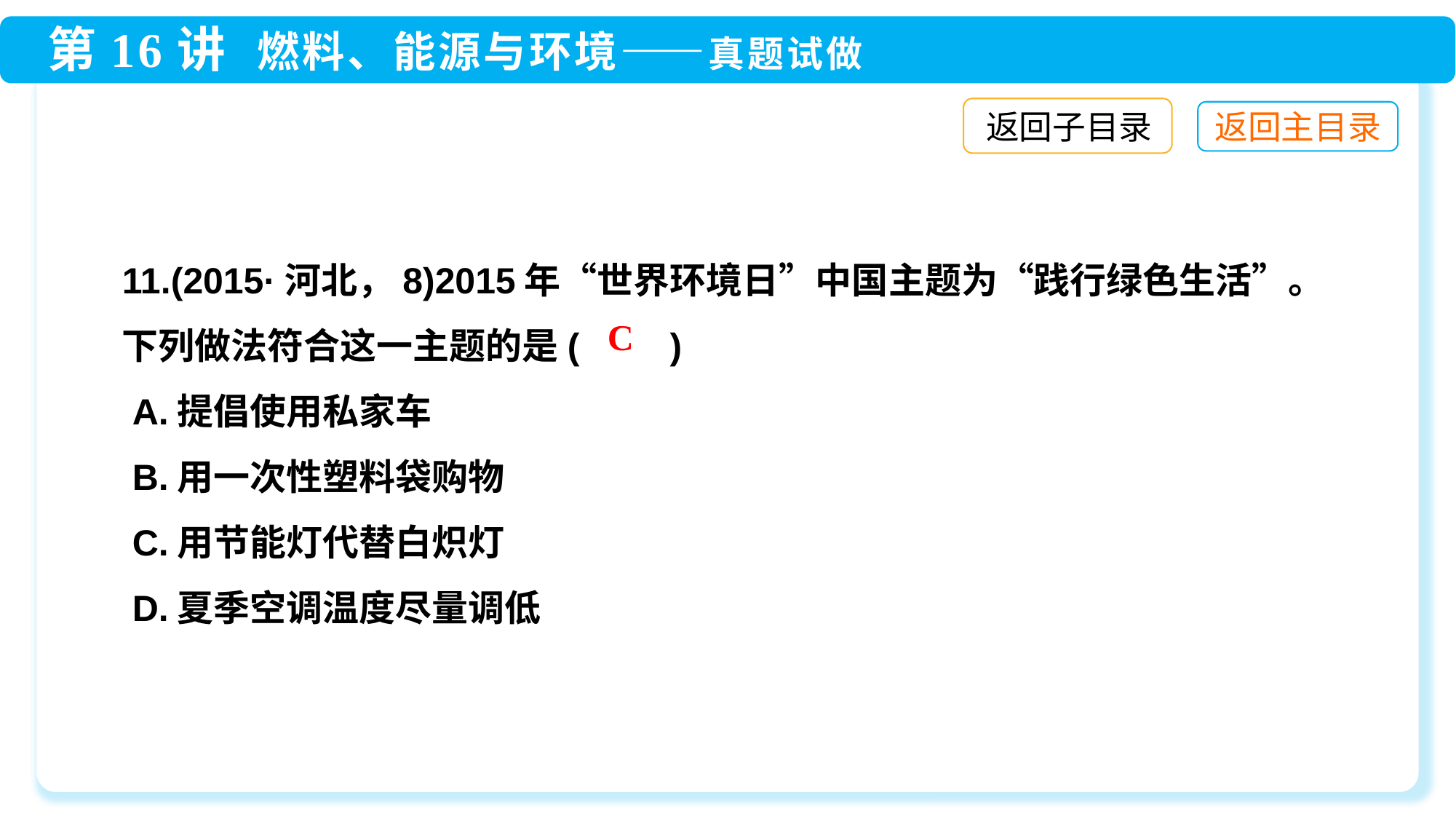

返回子目录

11.(2015·河北，8)2015年“世界环境日”中国主题为“践行绿色生活”。下列做法符合这一主题的是(　　)
 A.提倡使用私家车
 B.用一次性塑料袋购物
 C.用节能灯代替白炽灯
 D.夏季空调温度尽量调低
C